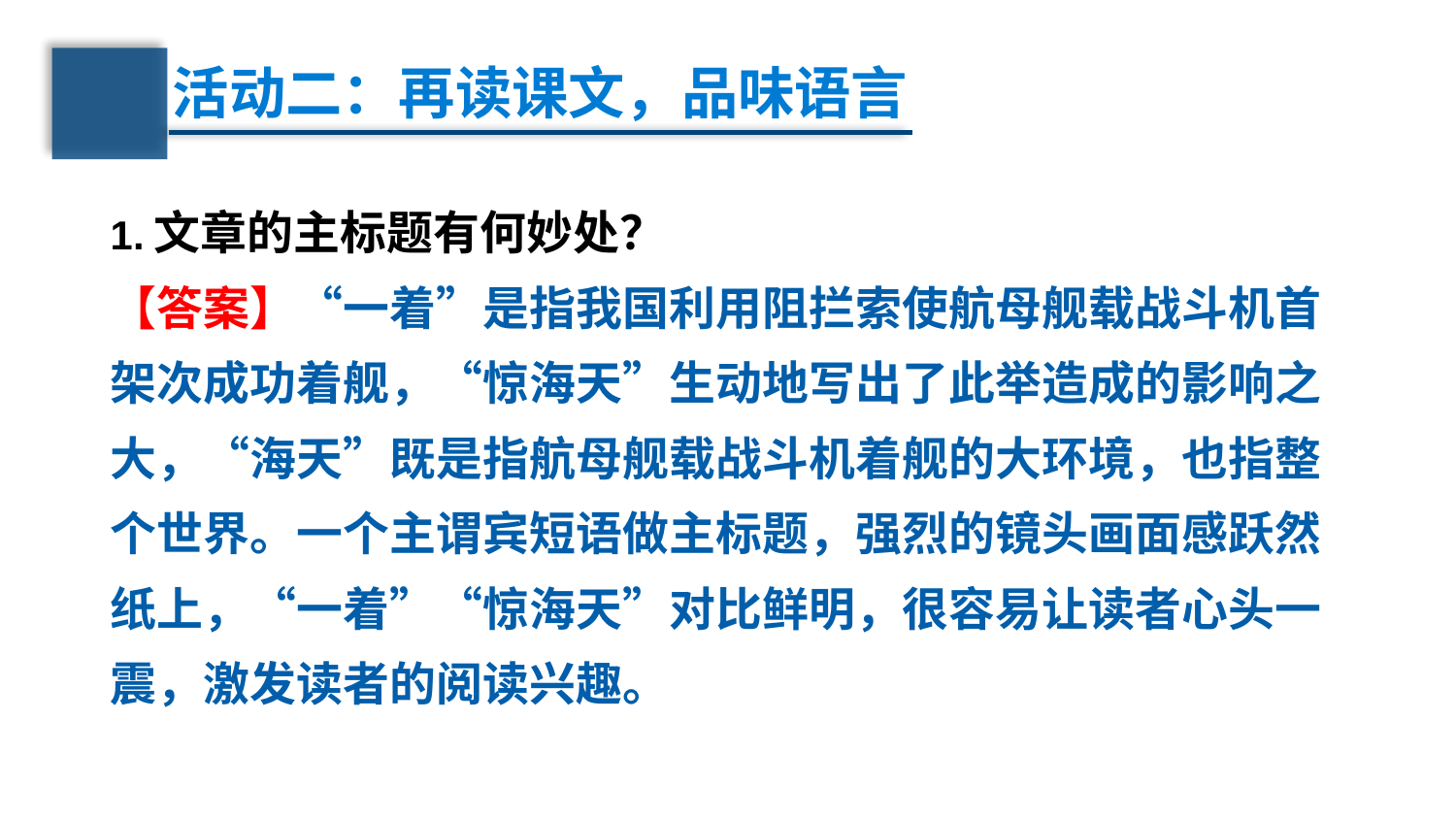

活动二：再读课文，品味语言
1.文章的主标题有何妙处？
【答案】“一着”是指我国利用阻拦索使航母舰载战斗机首架次成功着舰，“惊海天”生动地写出了此举造成的影响之大，“海天”既是指航母舰载战斗机着舰的大环境，也指整个世界。一个主谓宾短语做主标题，强烈的镜头画面感跃然纸上，“一着”“惊海天”对比鲜明，很容易让读者心头一震，激发读者的阅读兴趣。